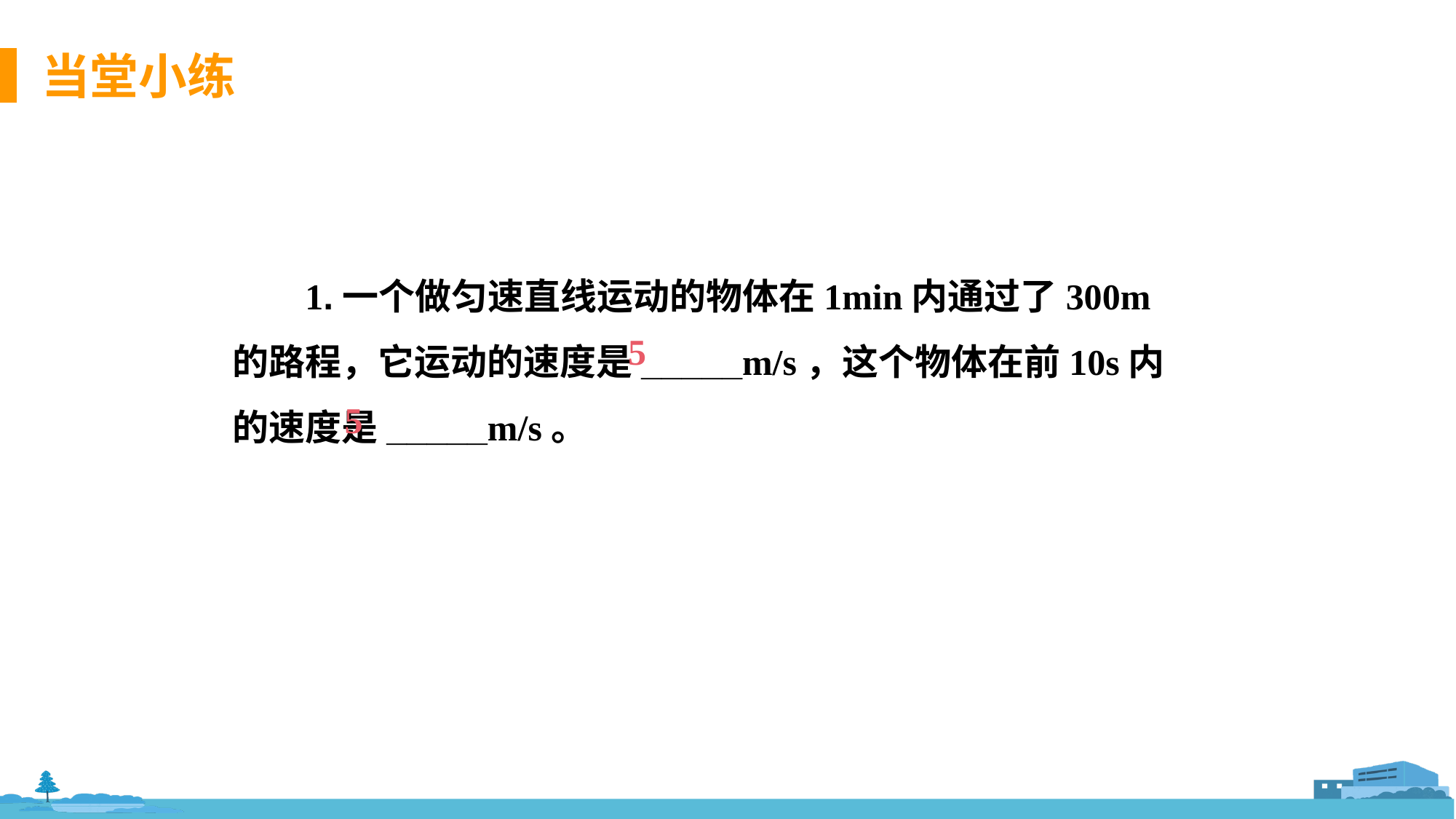

1.一个做匀速直线运动的物体在1min内通过了300m的路程，它运动的速度是_____m/s，这个物体在前10s内的速度是_____m/s。
5
5